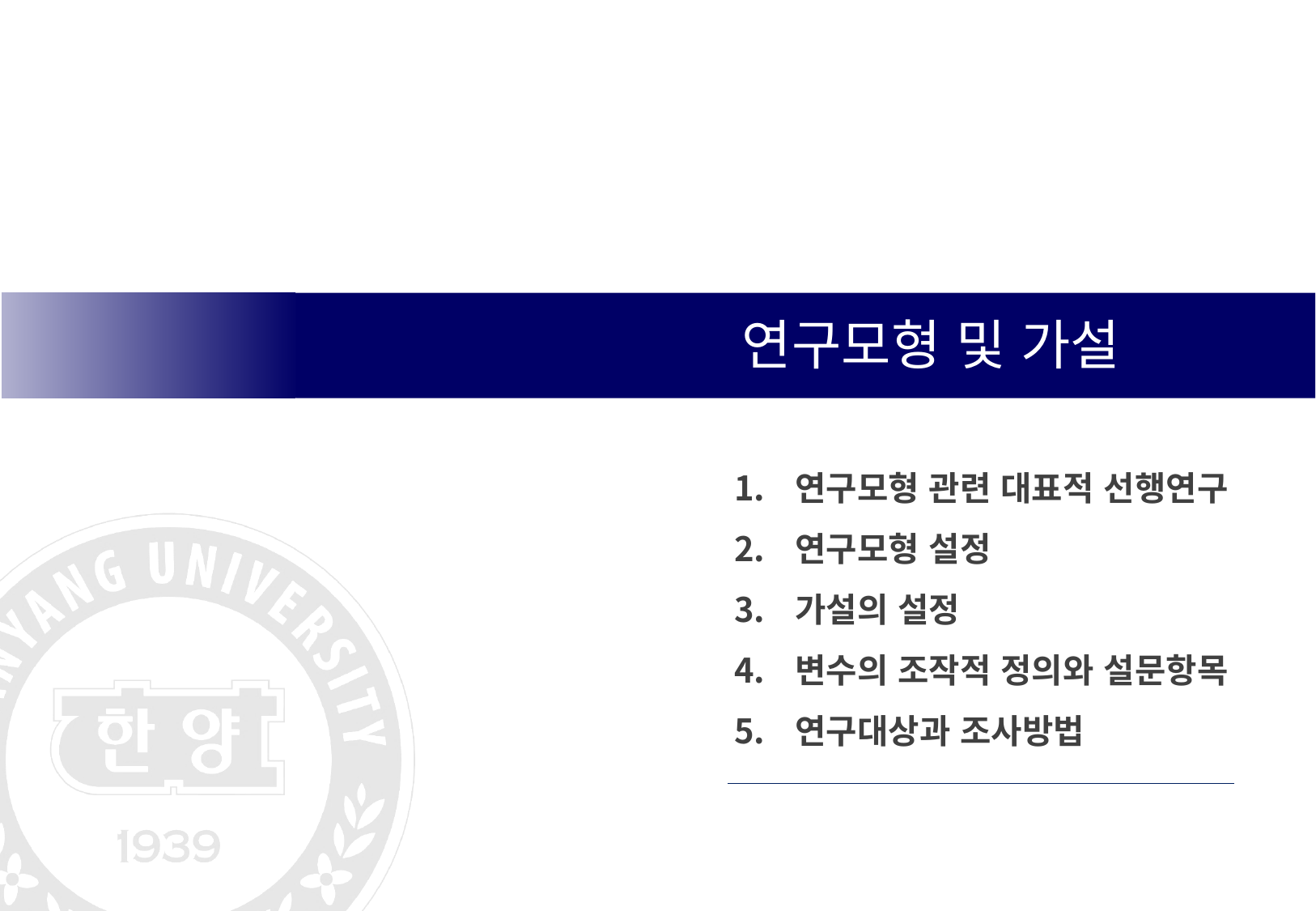

연구모형 및 가설
연구모형 관련 대표적 선행연구
연구모형 설정
가설의 설정
변수의 조작적 정의와 설문항목
연구대상과 조사방법